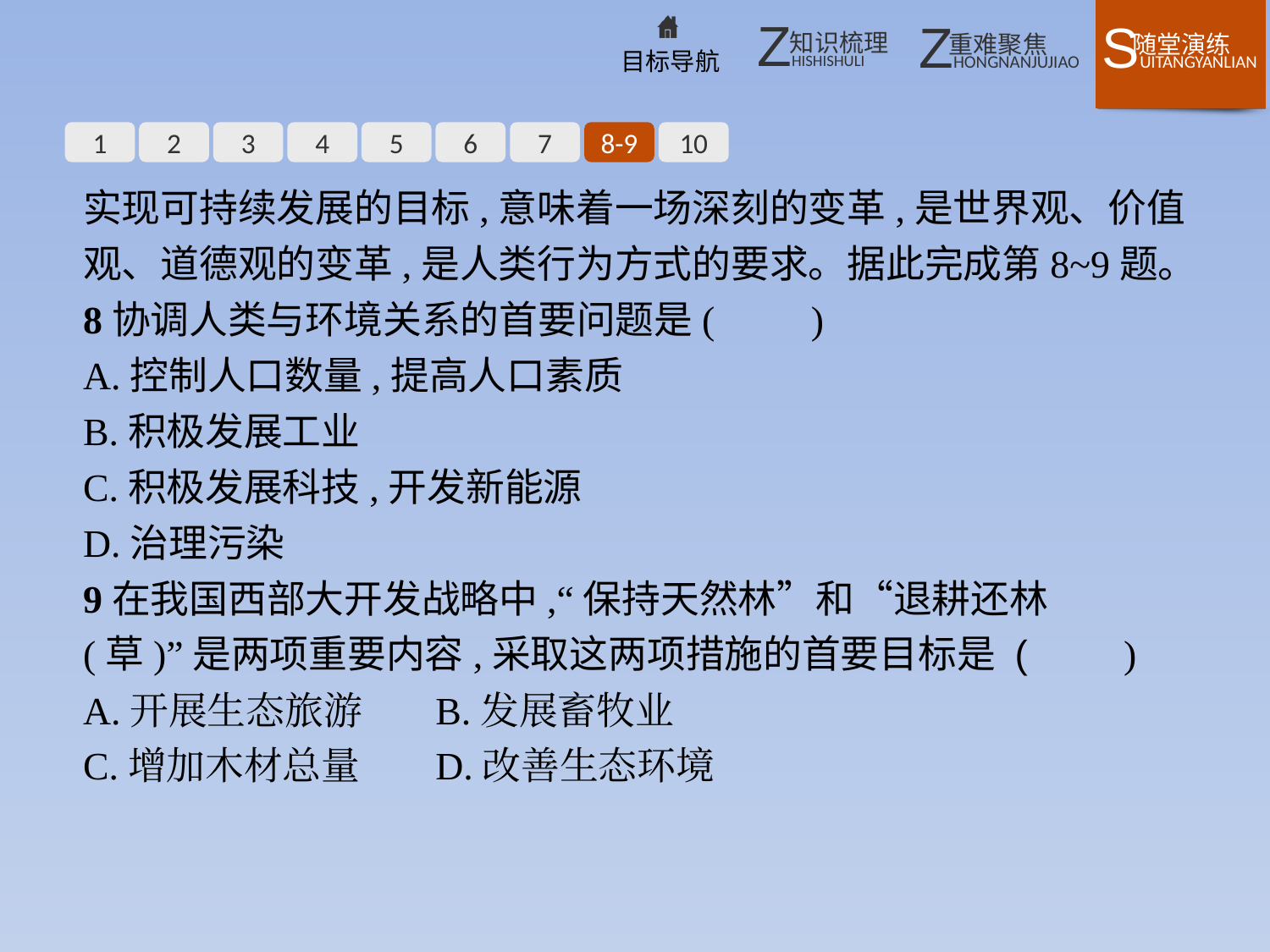

1
2
3
4
5
6
7
8-9
10
实现可持续发展的目标,意味着一场深刻的变革,是世界观、价值观、道德观的变革,是人类行为方式的要求。据此完成第8~9题。
8协调人类与环境关系的首要问题是(　　)
A.控制人口数量,提高人口素质
B.积极发展工业
C.积极发展科技,开发新能源
D.治理污染
9在我国西部大开发战略中,“保持天然林”和“退耕还林(草)”是两项重要内容,采取这两项措施的首要目标是 (　　)
A.开展生态旅游	B.发展畜牧业
C.增加木材总量	D.改善生态环境